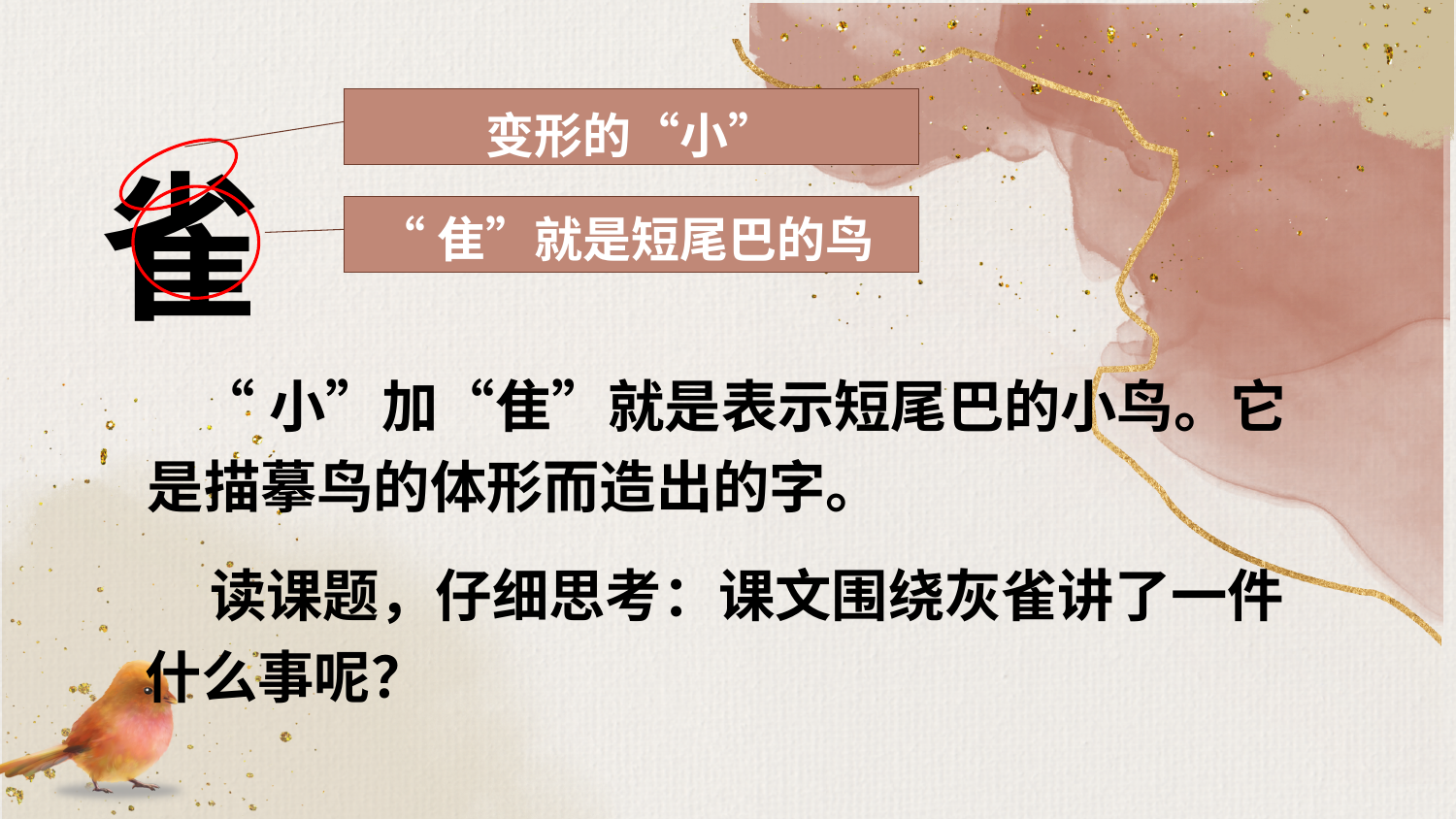

变形的“小”

雀

“隹”就是短尾巴的鸟

    “小”加“隹”就是表示短尾巴的小鸟。它是描摹鸟的体形而造出的字。
    读课题，仔细思考：课文围绕灰雀讲了一件什么事呢？